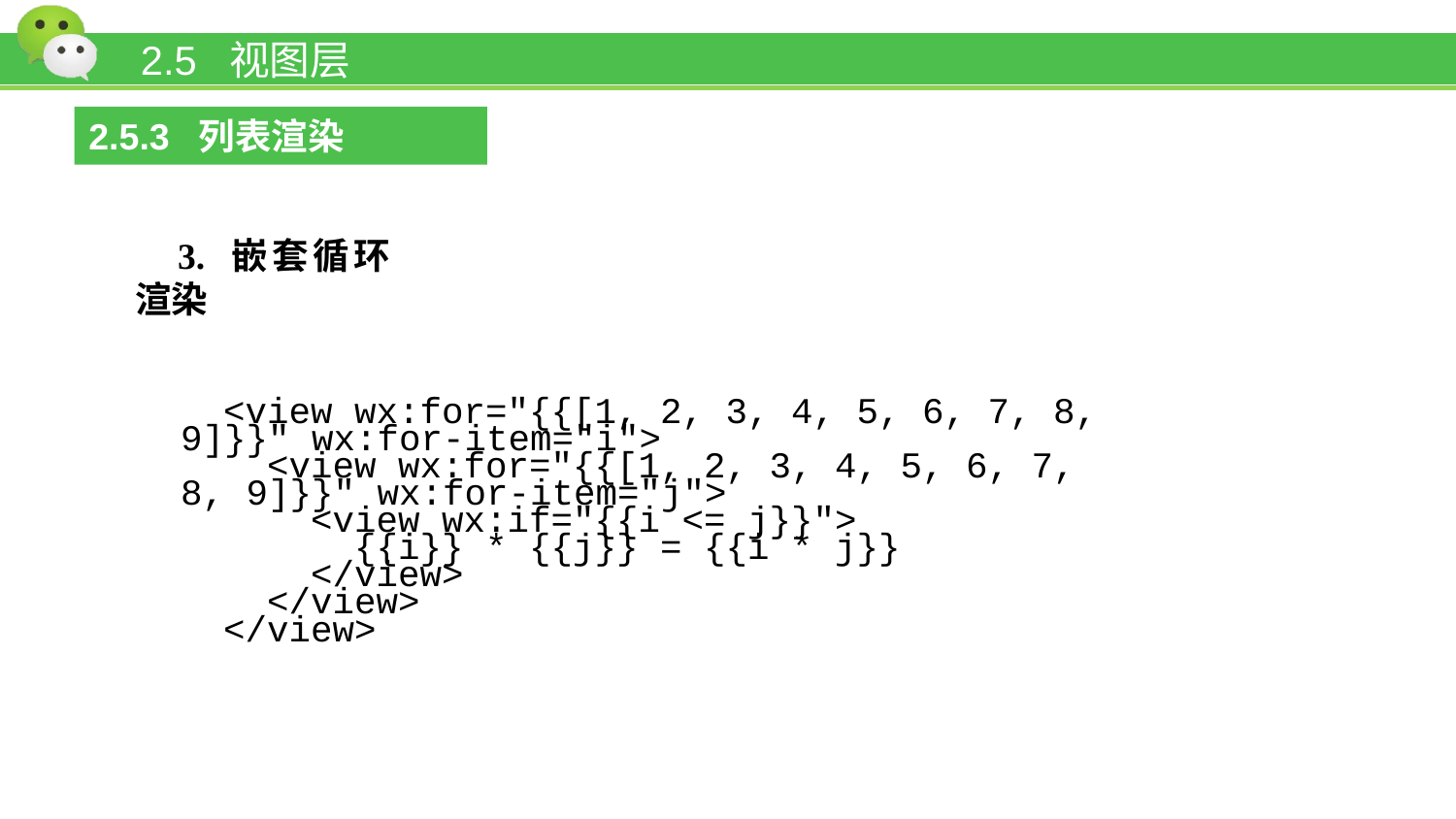

# 2.5  视图层
2.5.3  列表渲染
3. 嵌套循环渲染
<view wx:for="{{[1, 2, 3, 4, 5, 6, 7, 8, 9]}}" wx:for-item="i">
  <view wx:for="{{[1, 2, 3, 4, 5, 6, 7, 8, 9]}}" wx:for-item="j">
    <view wx:if="{{i <= j}}">
      {{i}} * {{j}} = {{i * j}}
    </view>
  </view>
</view>